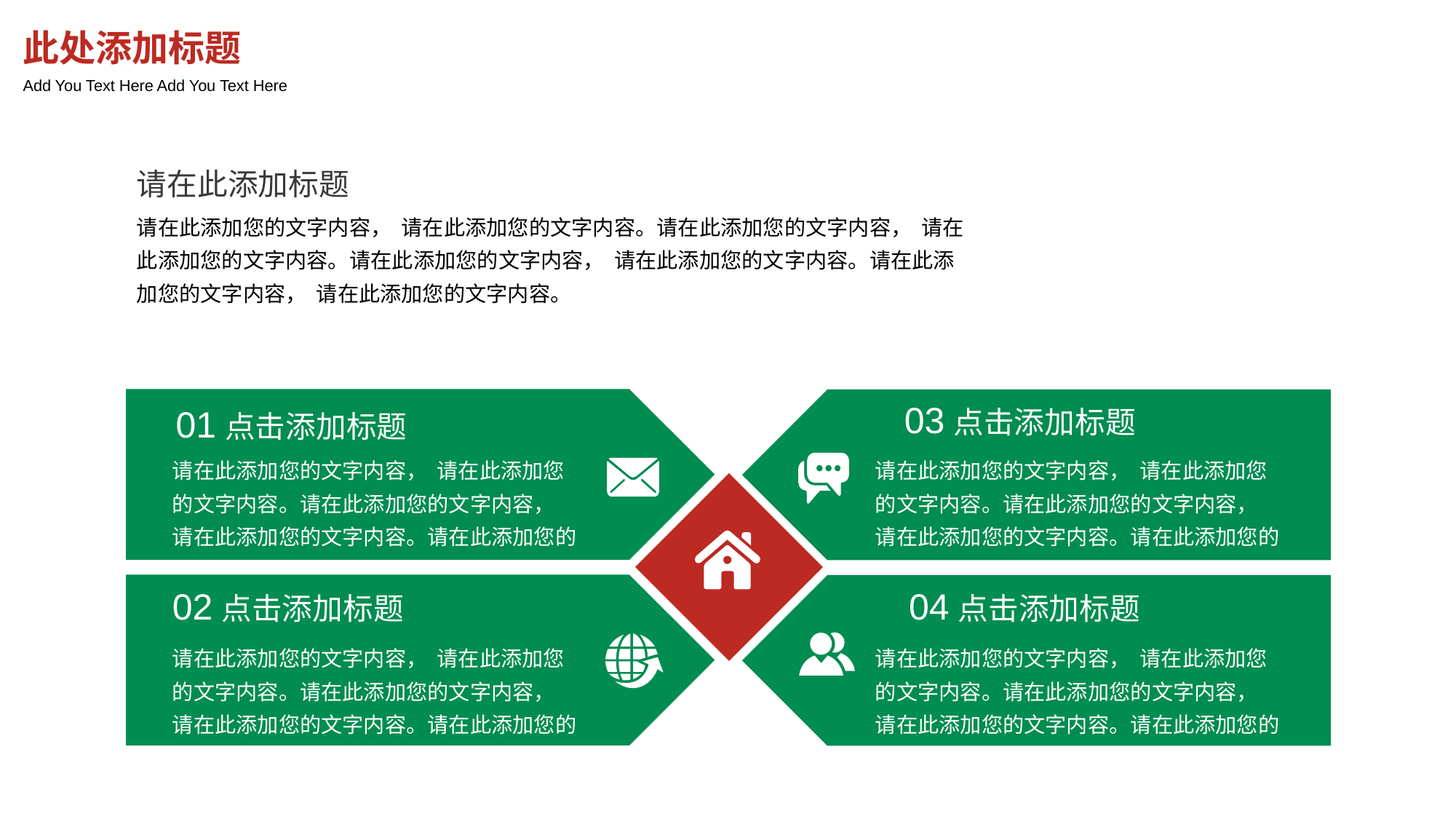

此处添加标题
Add You Text Here Add You Text Here
请在此添加标题
请在此添加您的文字内容，  请在此添加您的文字内容。请在此添加您的文字内容，  请在此添加您的文字内容。请在此添加您的文字内容，  请在此添加您的文字内容。请在此添加您的文字内容，  请在此添加您的文字内容。

03点击添加标题
01点击添加标题
请在此添加您的文字内容，  请在此添加您的文字内容。请在此添加您的文字内容，  请在此添加您的文字内容。请在此添加您的
请在此添加您的文字内容，  请在此添加您的文字内容。请在此添加您的文字内容，  请在此添加您的文字内容。请在此添加您的

02点击添加标题
04点击添加标题
请在此添加您的文字内容，  请在此添加您的文字内容。请在此添加您的文字内容，  请在此添加您的文字内容。请在此添加您的

请在此添加您的文字内容，  请在此添加您的文字内容。请在此添加您的文字内容，  请在此添加您的文字内容。请在此添加您的